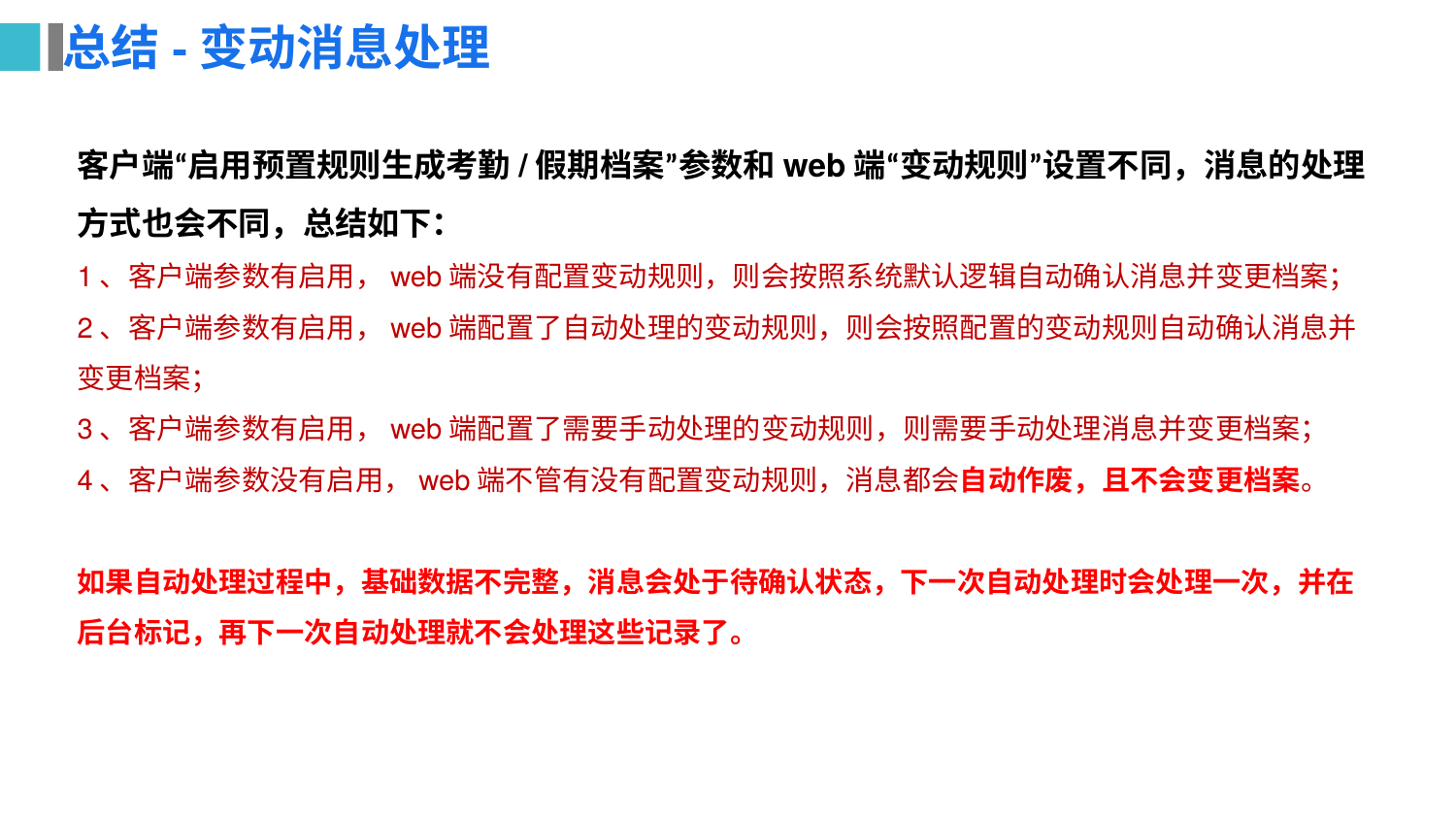

# 总结-变动消息处理

客户端“启用预置规则生成考勤/假期档案”参数和web端“变动规则”设置不同，消息的处理方式也会不同，总结如下：
1、客户端参数有启用，web端没有配置变动规则，则会按照系统默认逻辑自动确认消息并变更档案；
2、客户端参数有启用，web端配置了自动处理的变动规则，则会按照配置的变动规则自动确认消息并变更档案；
3、客户端参数有启用，web端配置了需要手动处理的变动规则，则需要手动处理消息并变更档案；
4、客户端参数没有启用，web端不管有没有配置变动规则，消息都会自动作废，且不会变更档案。

如果自动处理过程中，基础数据不完整，消息会处于待确认状态，下一次自动处理时会处理一次，并在后台标记，再下一次自动处理就不会处理这些记录了。